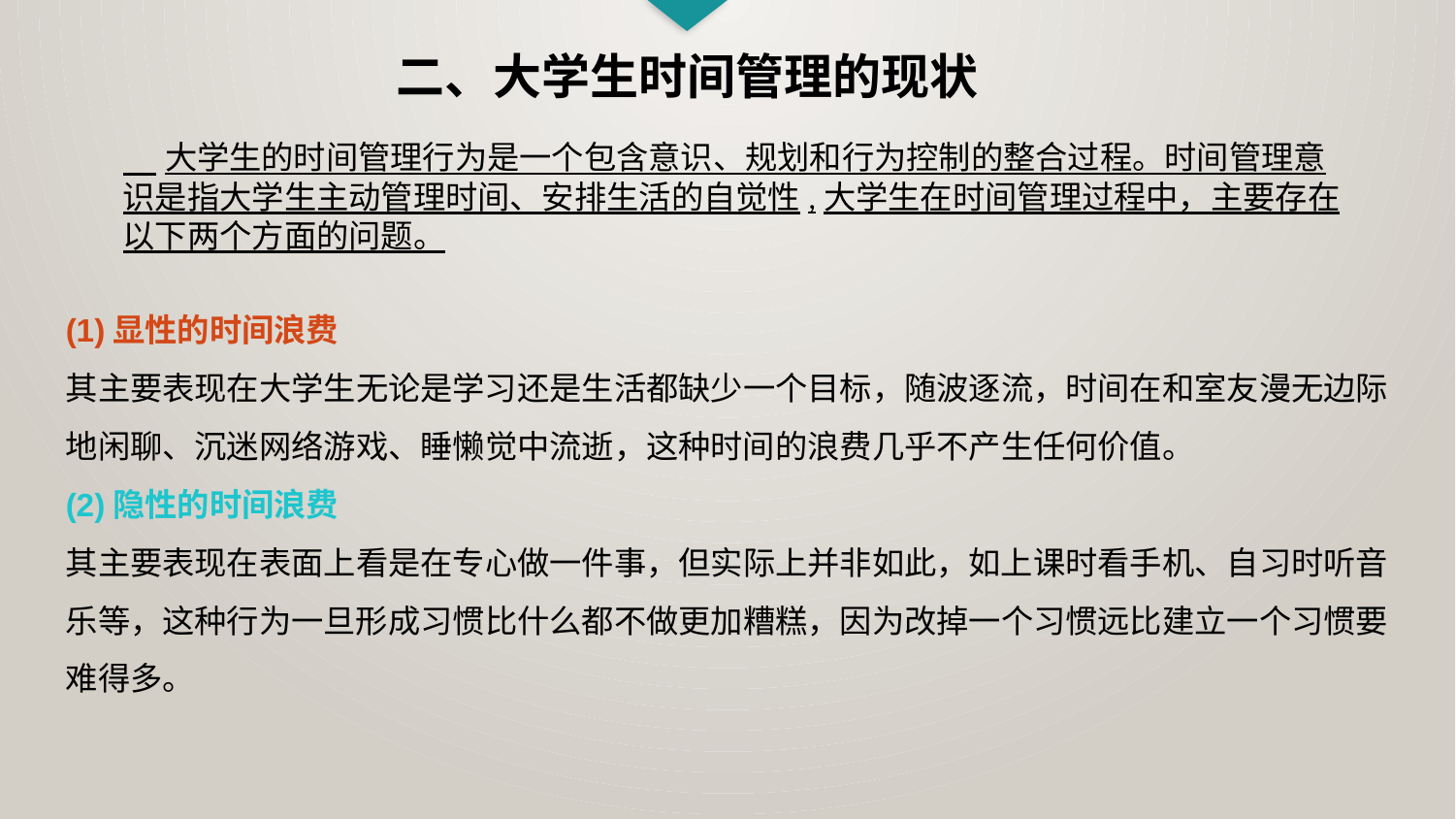

二、大学生时间管理的现状
    大学生的时间管理行为是一个包含意识、规划和行为控制的整合过程。时间管理意识是指大学生主动管理时间、安排生活的自觉性,大学生在时间管理过程中，主要存在以下两个方面的问题。
(1)显性的时间浪费
其主要表现在大学生无论是学习还是生活都缺少一个目标，随波逐流，时间在和室友漫无边际地闲聊、沉迷网络游戏、睡懒觉中流逝，这种时间的浪费几乎不产生任何价值。
(2)隐性的时间浪费
其主要表现在表面上看是在专心做一件事，但实际上并非如此，如上课时看手机、自习时听音乐等，这种行为一旦形成习惯比什么都不做更加糟糕，因为改掉一个习惯远比建立一个习惯要难得多。
23